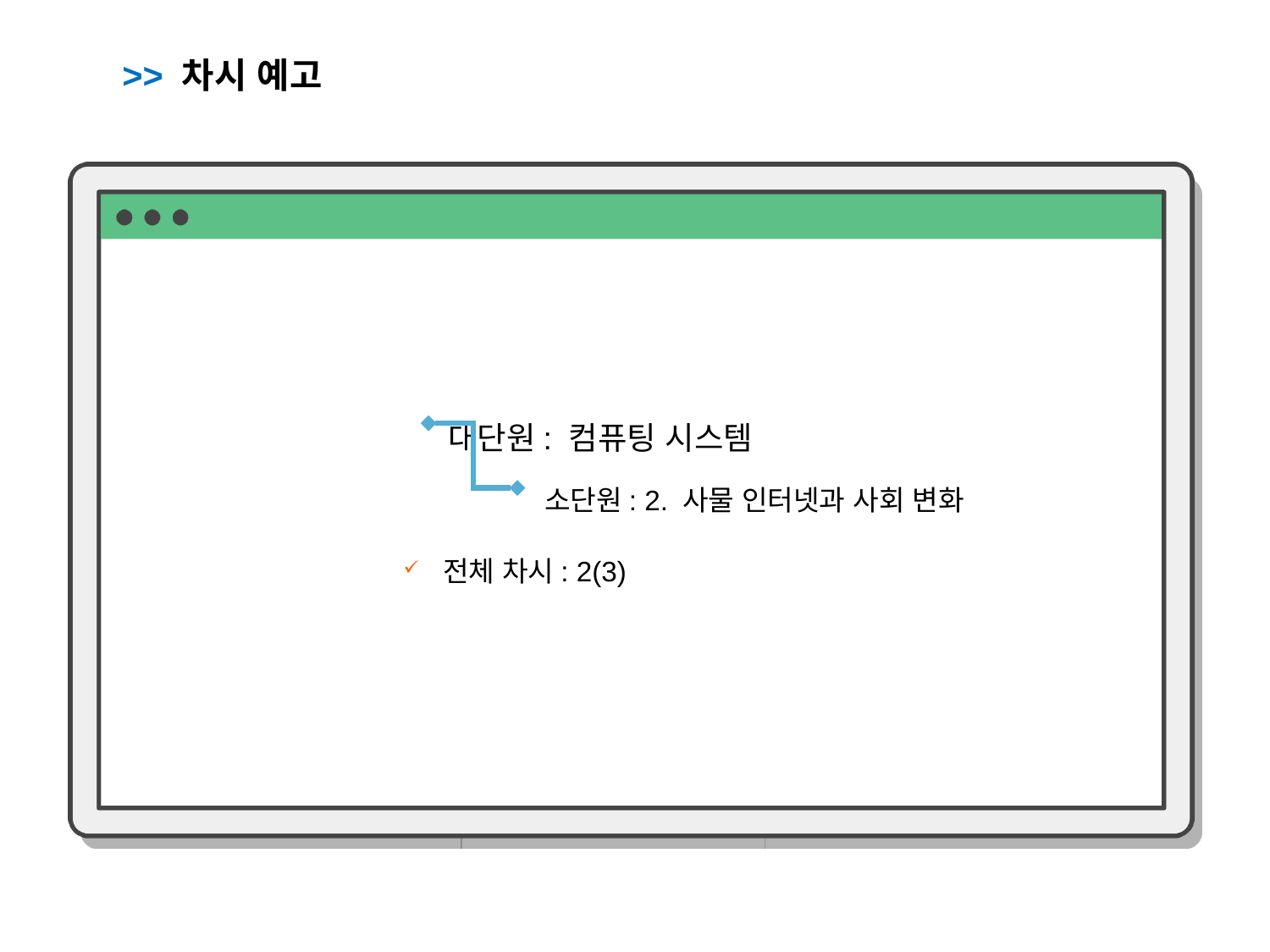

>> 차시 예고
대단원: 컴퓨팅 시스템
소단원: 2. 사물 인터넷과 사회 변화
전체 차시: 2(3)